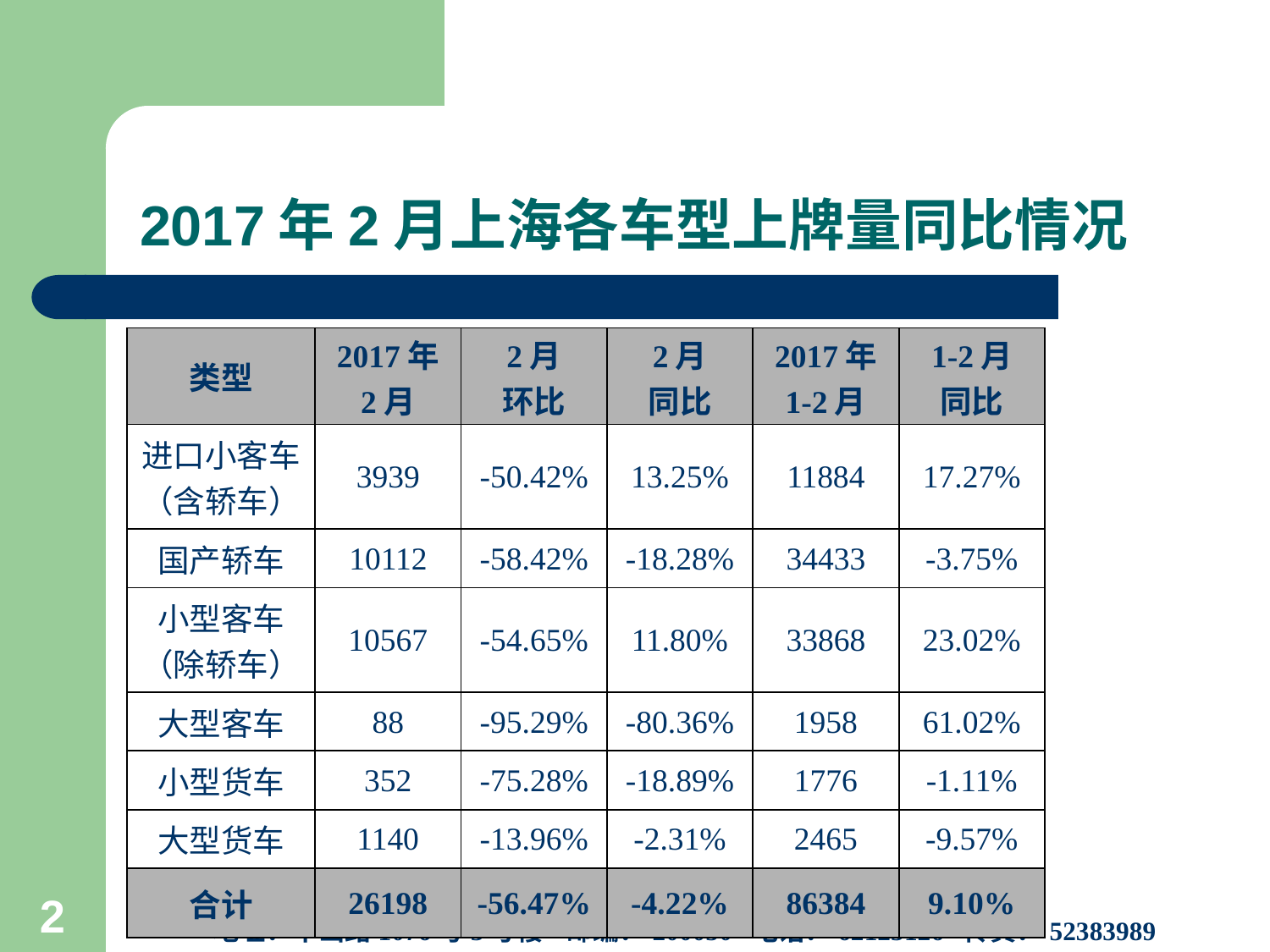

# 2017年2月上海各车型上牌量同比情况

| 类型 | 2017年 2月 | 2月 环比 | 2月 同比 | 2017年 1-2月 | 1-2月 同比 |
| --- | --- | --- | --- | --- | --- |
| 进口小客车 （含轿车） | 3939 | -50.42% | 13.25% | 11884 | 17.27% |
| 国产轿车 | 10112 | -58.42% | -18.28% | 34433 | -3.75% |
| 小型客车 （除轿车） | 10567 | -54.65% | 11.80% | 33868 | 23.02% |
| 大型客车 | 88 | -95.29% | -80.36% | 1958 | 61.02% |
| 小型货车 | 352 | -75.28% | -18.89% | 1776 | -1.11% |
| 大型货车 | 1140 | -13.96% | -2.31% | 2465 | -9.57% |
| 合计 | 26198 | -56.47% | -4.22% | 86384 | 9.10% |
上海市信息中心汽车产业研究室
地址：华山路1076号3号楼    邮编：200050  电话：62123126  传真：52383989
2